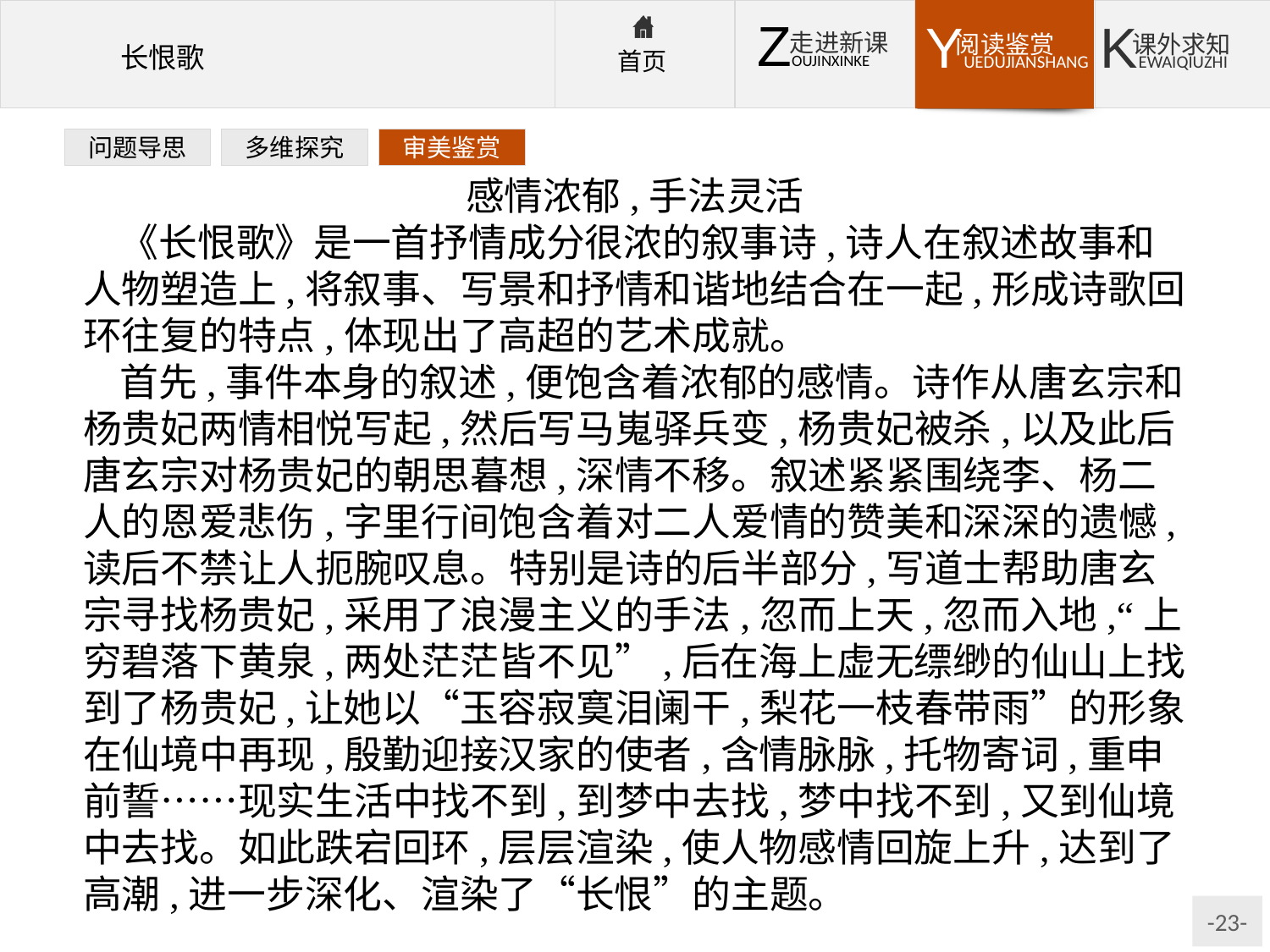

问题导思
多维探究
审美鉴赏
感情浓郁,手法灵活
《长恨歌》是一首抒情成分很浓的叙事诗,诗人在叙述故事和人物塑造上,将叙事、写景和抒情和谐地结合在一起,形成诗歌回环往复的特点,体现出了高超的艺术成就。
首先,事件本身的叙述,便饱含着浓郁的感情。诗作从唐玄宗和杨贵妃两情相悦写起,然后写马嵬驿兵变,杨贵妃被杀,以及此后唐玄宗对杨贵妃的朝思暮想,深情不移。叙述紧紧围绕李、杨二人的恩爱悲伤,字里行间饱含着对二人爱情的赞美和深深的遗憾,读后不禁让人扼腕叹息。特别是诗的后半部分,写道士帮助唐玄宗寻找杨贵妃,采用了浪漫主义的手法,忽而上天,忽而入地,“上穷碧落下黄泉,两处茫茫皆不见”,后在海上虚无缥缈的仙山上找到了杨贵妃,让她以“玉容寂寞泪阑干,梨花一枝春带雨”的形象在仙境中再现,殷勤迎接汉家的使者,含情脉脉,托物寄词,重申前誓……现实生活中找不到,到梦中去找,梦中找不到,又到仙境中去找。如此跌宕回环,层层渲染,使人物感情回旋上升,达到了高潮,进一步深化、渲染了“长恨”的主题。